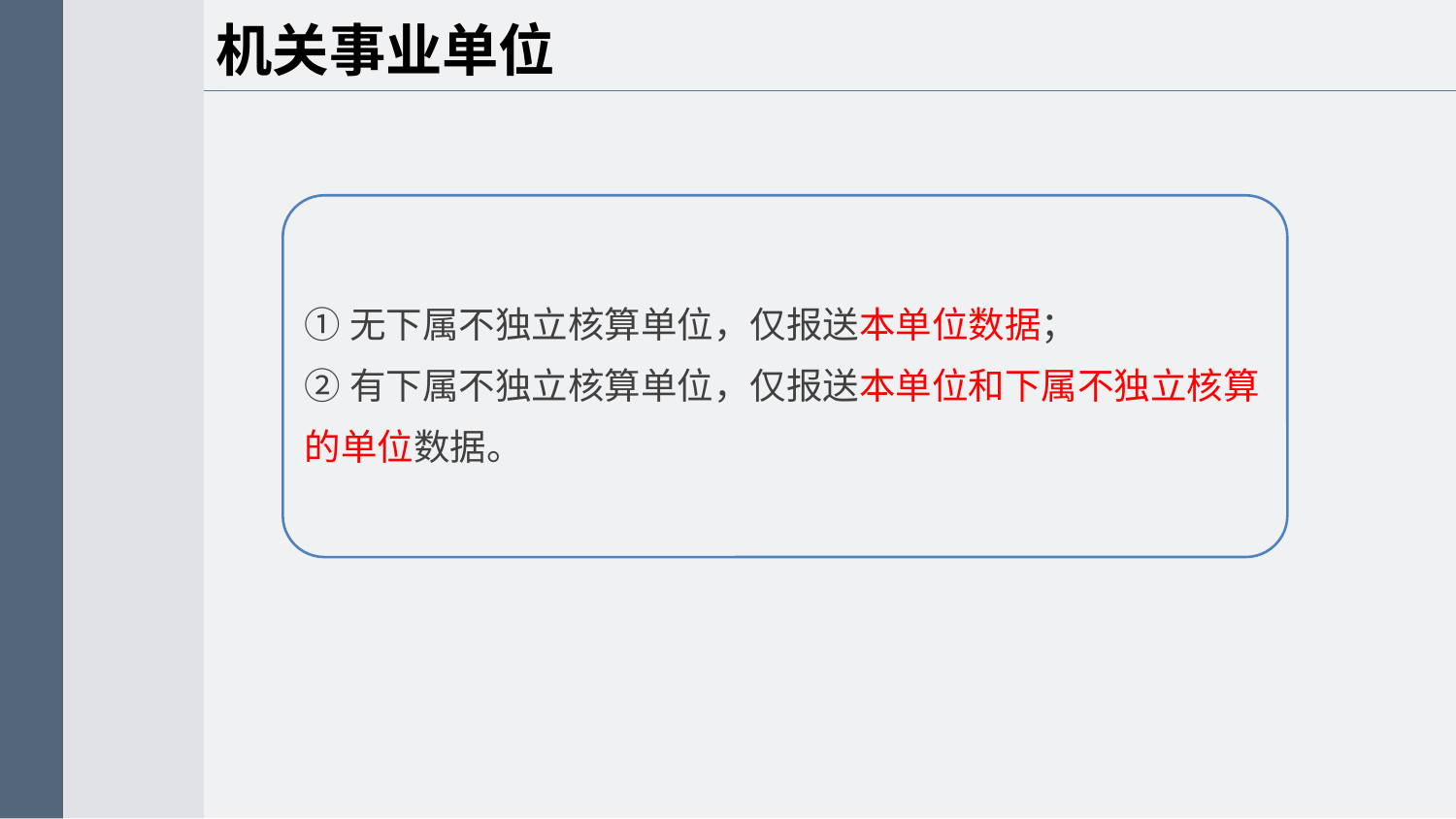

机关事业单位
①无下属不独立核算单位，仅报送本单位数据；
②有下属不独立核算单位，仅报送本单位和下属不独立核算的单位数据。